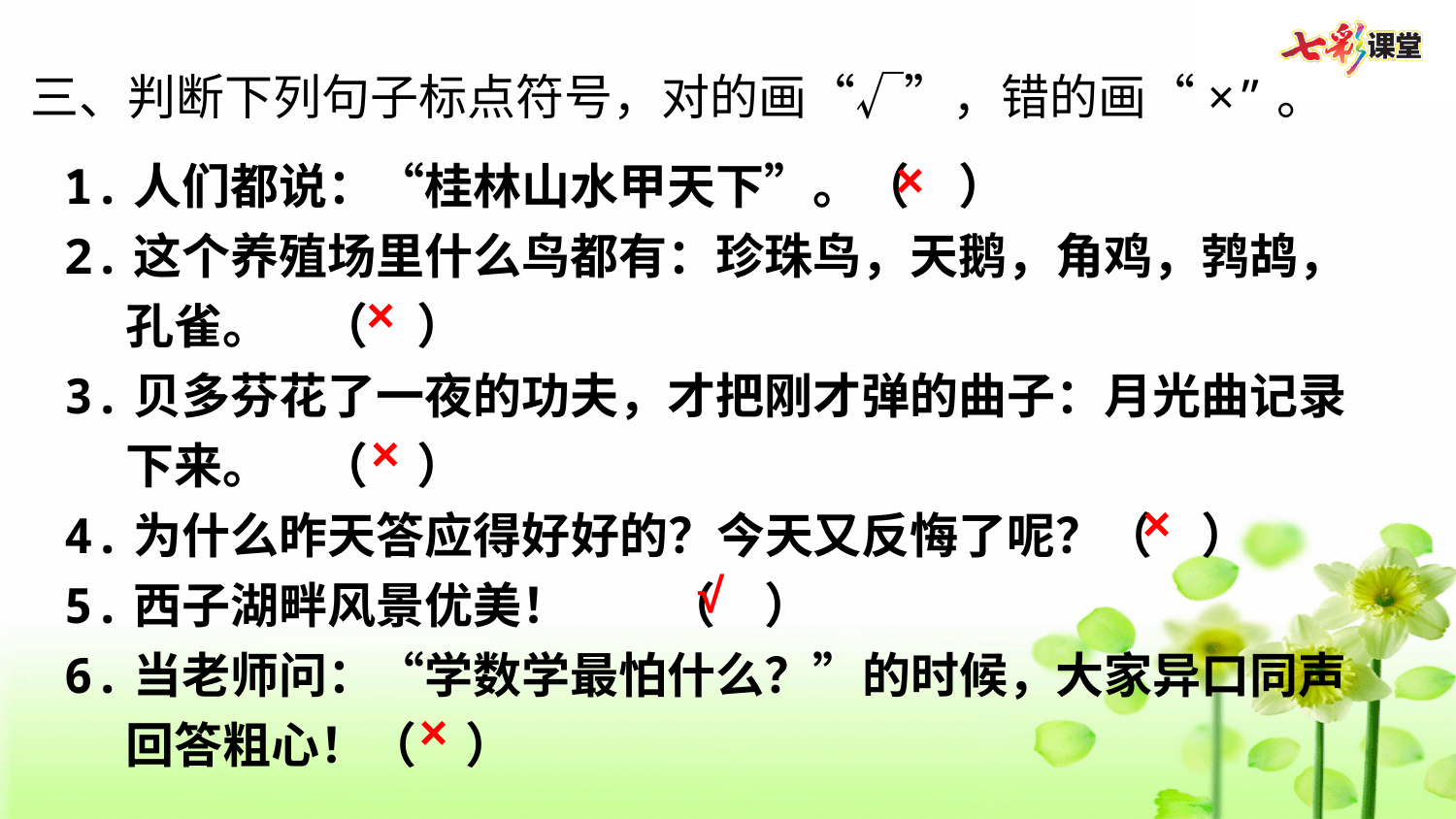

三、判断下列句子标点符号，对的画“√”，错的画“×”。
1.人们都说：“桂林山水甲天下”。（  ）
2.这个养殖场里什么鸟都有：珍珠鸟，天鹅，角鸡，鹁鸪，孔雀。  （  ）
3.贝多芬花了一夜的功夫，才把刚才弹的曲子：月光曲记录下来。  （  ）
4.为什么昨天答应得好好的？今天又反悔了呢？（  ）
5.西子湖畔风景优美！    （  ）
6.当老师问：“学数学最怕什么？”的时候，大家异口同声回答粗心！（  ）
×
×
×
×
√
×